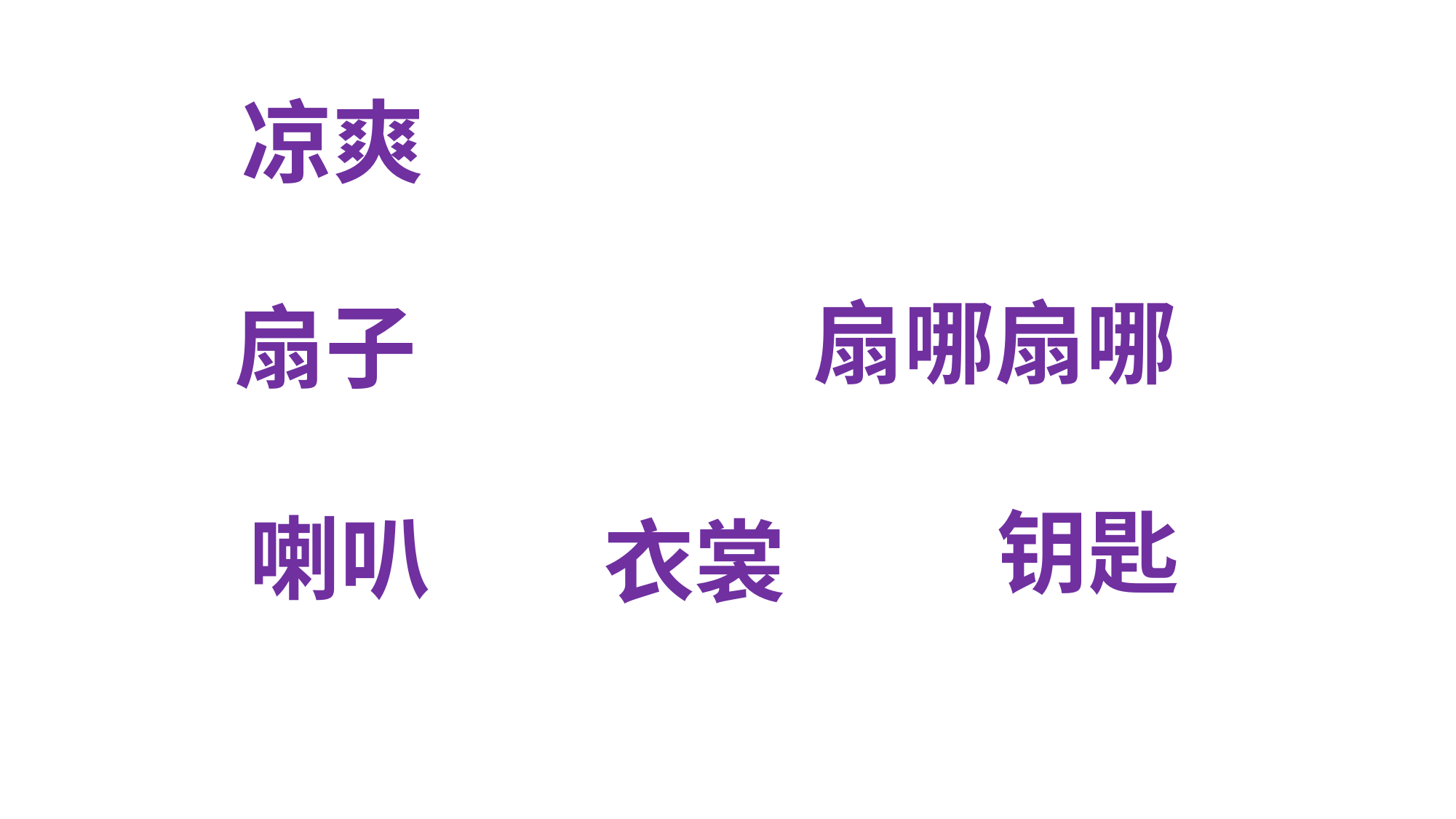

# 凉爽
扇哪扇哪
扇子
钥匙
喇叭
衣裳